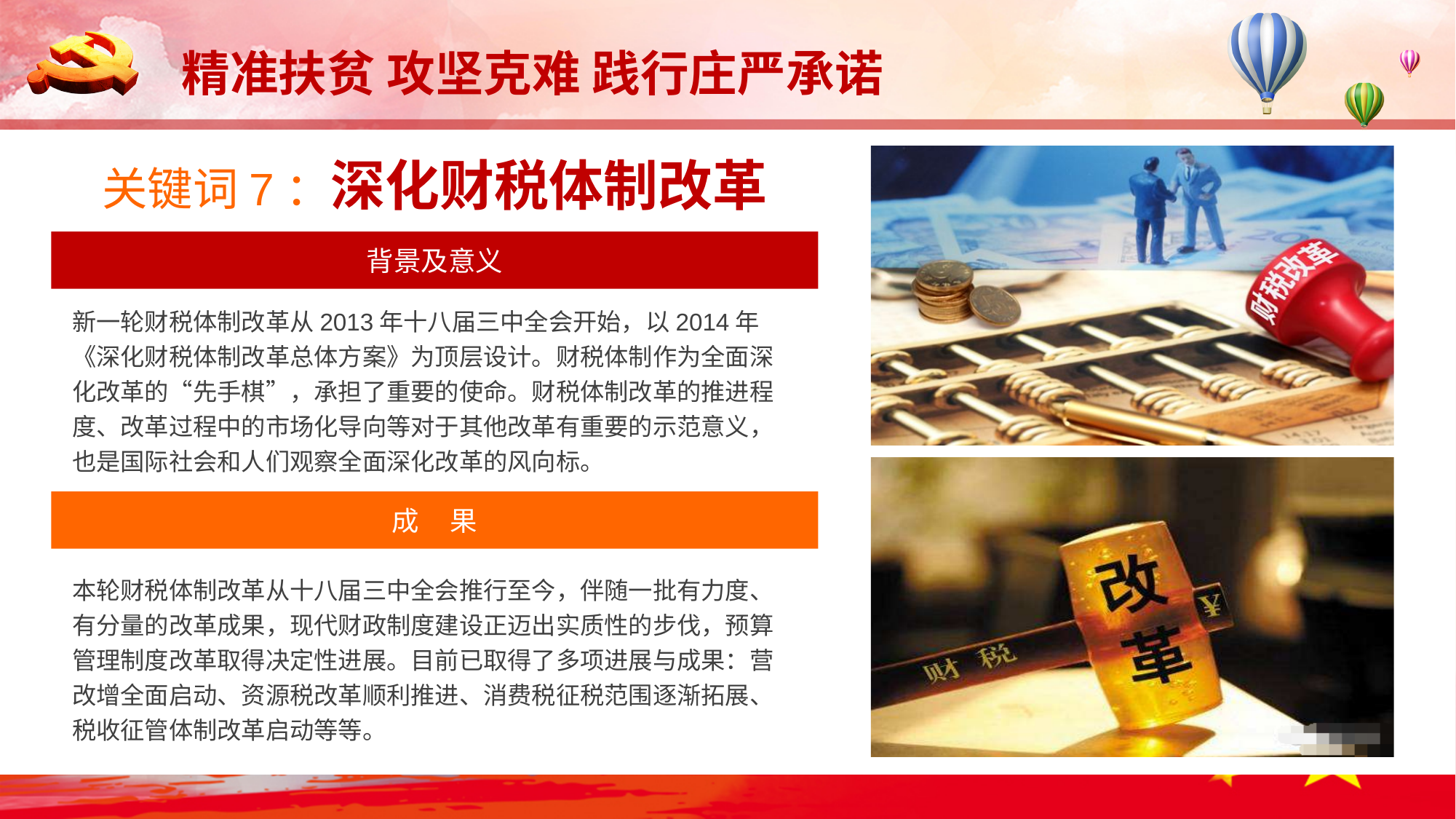

关键词7：深化财税体制改革

背景及意义
新一轮财税体制改革从2013年十八届三中全会开始，以2014年《深化财税体制改革总体方案》为顶层设计。财税体制作为全面深化改革的“先手棋”，承担了重要的使命。财税体制改革的推进程度、改革过程中的市场化导向等对于其他改革有重要的示范意义，也是国际社会和人们观察全面深化改革的风向标。

成     果
本轮财税体制改革从十八届三中全会推行至今，伴随一批有力度、有分量的改革成果，现代财政制度建设正迈出实质性的步伐，预算管理制度改革取得决定性进展。目前已取得了多项进展与成果：营改增全面启动、资源税改革顺利推进、消费税征税范围逐渐拓展、税收征管体制改革启动等等。